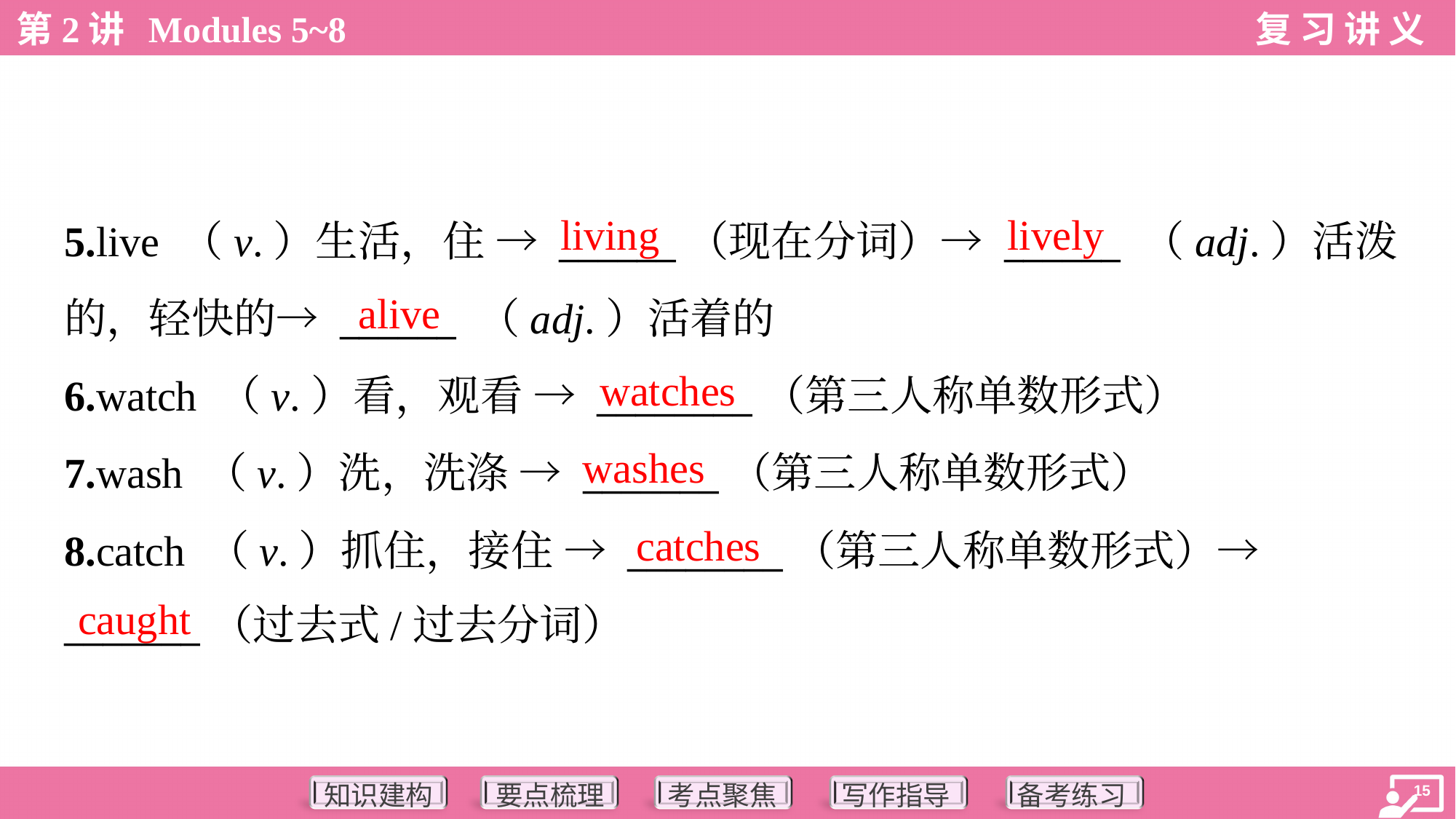

living
lively
5.live （v.）生活，住 → ______（现在分词）→ ______ （adj.）活泼
的，轻快的→ ______ （adj.）活着的
6.watch （v.）看，观看 → ________（第三人称单数形式）
7.wash （v.）洗，洗涤 → _______（第三人称单数形式）
8.catch （v.）抓住，接住 → ________（第三人称单数形式）→
_______（过去式/过去分词）
alive
watches
washes
catches
caught